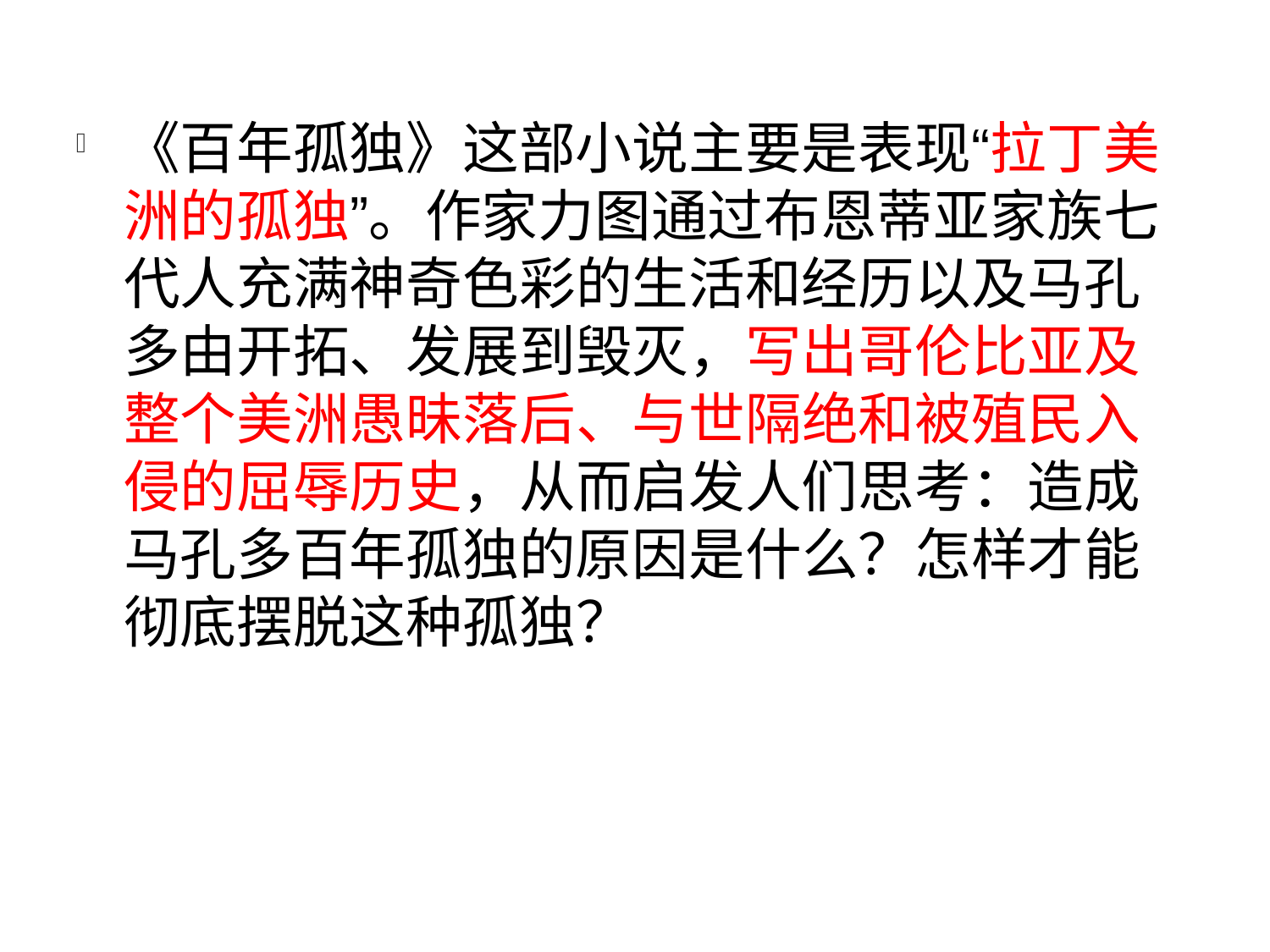

#
《百年孤独》这部小说主要是表现“拉丁美洲的孤独”。作家力图通过布恩蒂亚家族七代人充满神奇色彩的生活和经历以及马孔多由开拓、发展到毁灭，写出哥伦比亚及整个美洲愚昧落后、与世隔绝和被殖民入侵的屈辱历史，从而启发人们思考：造成马孔多百年孤独的原因是什么？怎样才能彻底摆脱这种孤独？